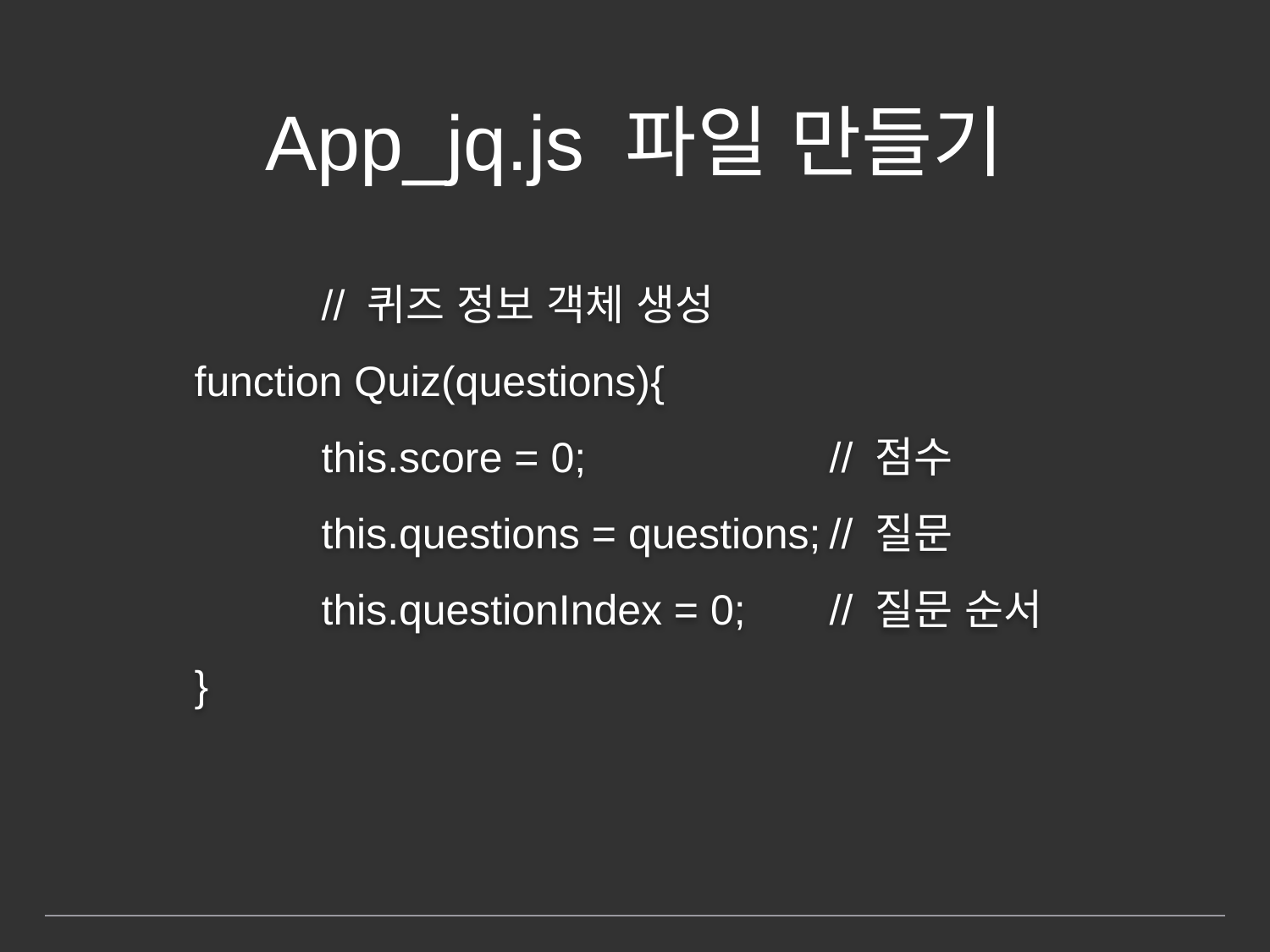

# App_jq.js 파일 만들기
		// 퀴즈 정보 객체 생성
	function Quiz(questions){
		this.score = 0;		// 점수
		this.questions = questions;	// 질문
		this.questionIndex = 0;	// 질문 순서
	}